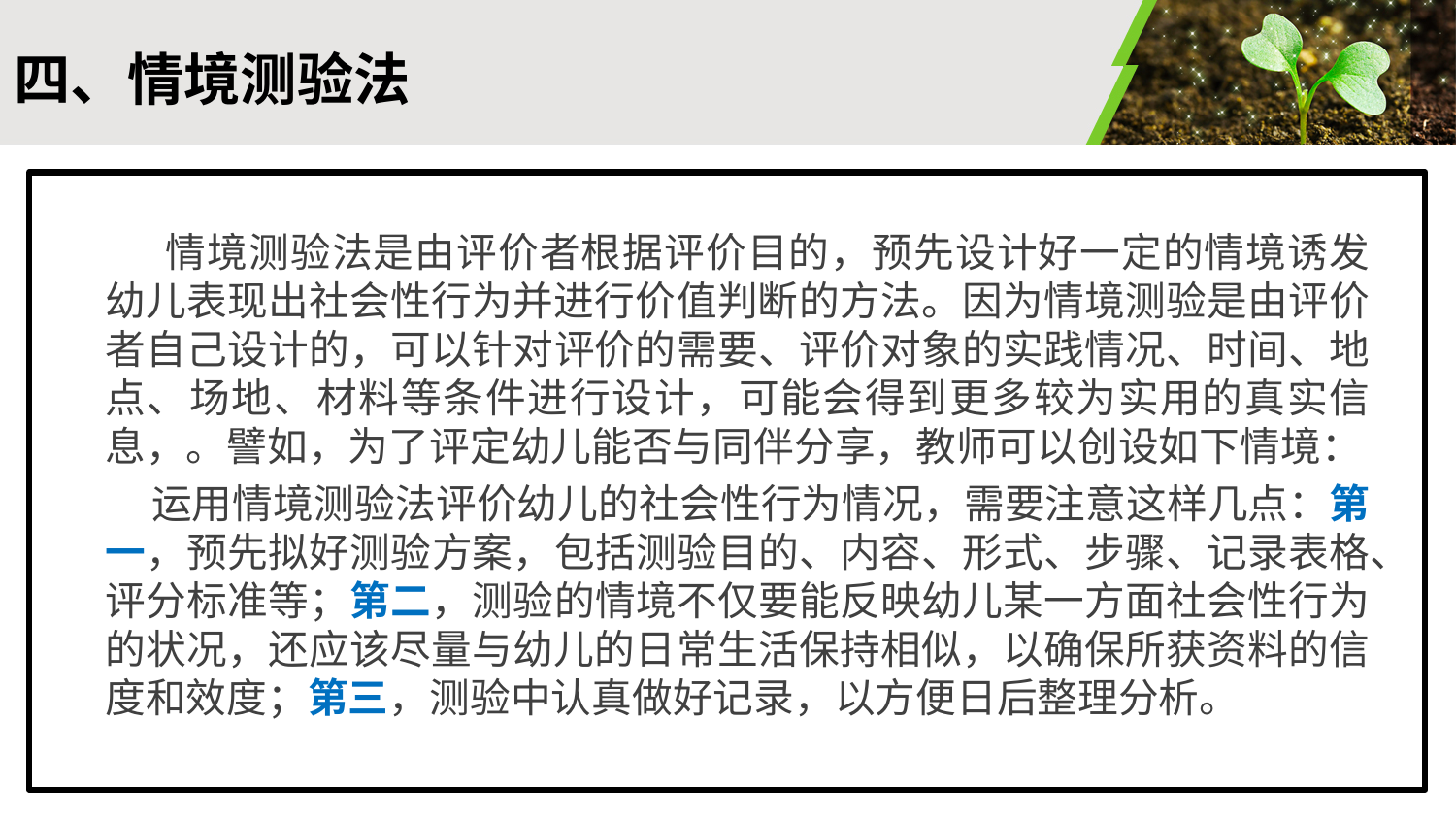

四、情境测验法

    情境测验法是由评价者根据评价目的，预先设计好一定的情境诱发幼儿表现出社会性行为并进行价值判断的方法。因为情境测验是由评价者自己设计的，可以针对评价的需要、评价对象的实践情况、时间、地点、场地、材料等条件进行设计，可能会得到更多较为实用的真实信息，。譬如，为了评定幼儿能否与同伴分享，教师可以创设如下情境：
    运用情境测验法评价幼儿的社会性行为情况，需要注意这样几点：第一，预先拟好测验方案，包括测验目的、内容、形式、步骤、记录表格、评分标准等；第二，测验的情境不仅要能反映幼儿某一方面社会性行为的状况，还应该尽量与幼儿的日常生活保持相似，以确保所获资料的信度和效度；第三，测验中认真做好记录，以方便日后整理分析。